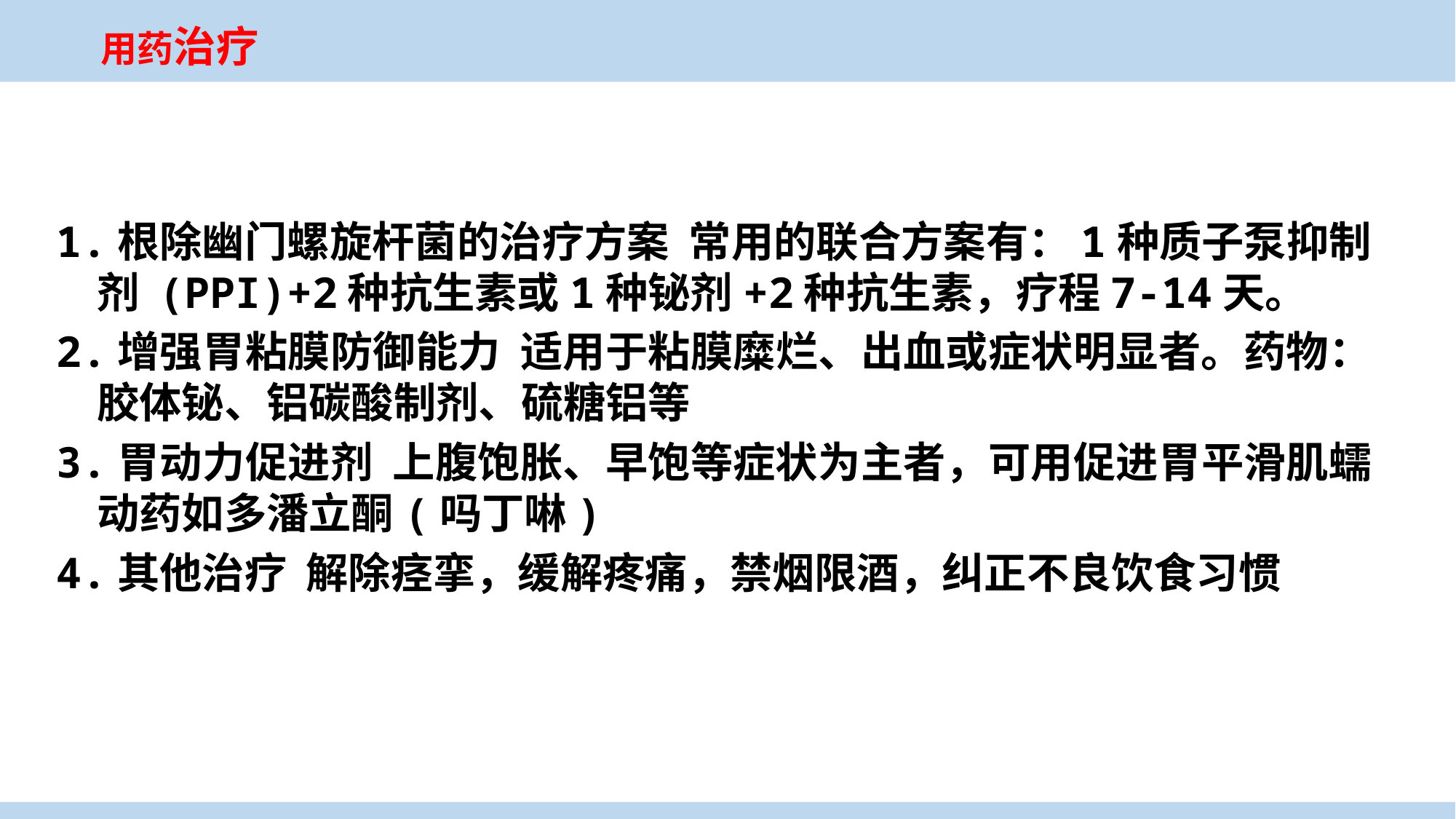

用药治疗
1.根除幽门螺旋杆菌的治疗方案  常用的联合方案有：1种质子泵抑制剂 (PPI)+2种抗生素或1种铋剂+2种抗生素，疗程7-14天。
2.增强胃粘膜防御能力  适用于粘膜糜烂、出血或症状明显者。药物：胶体铋、铝碳酸制剂、硫糖铝等
3.胃动力促进剂  上腹饱胀、早饱等症状为主者，可用促进胃平滑肌蠕动药如多潘立酮(吗丁啉)
4.其他治疗  解除痉挛，缓解疼痛，禁烟限酒，纠正不良饮食习惯